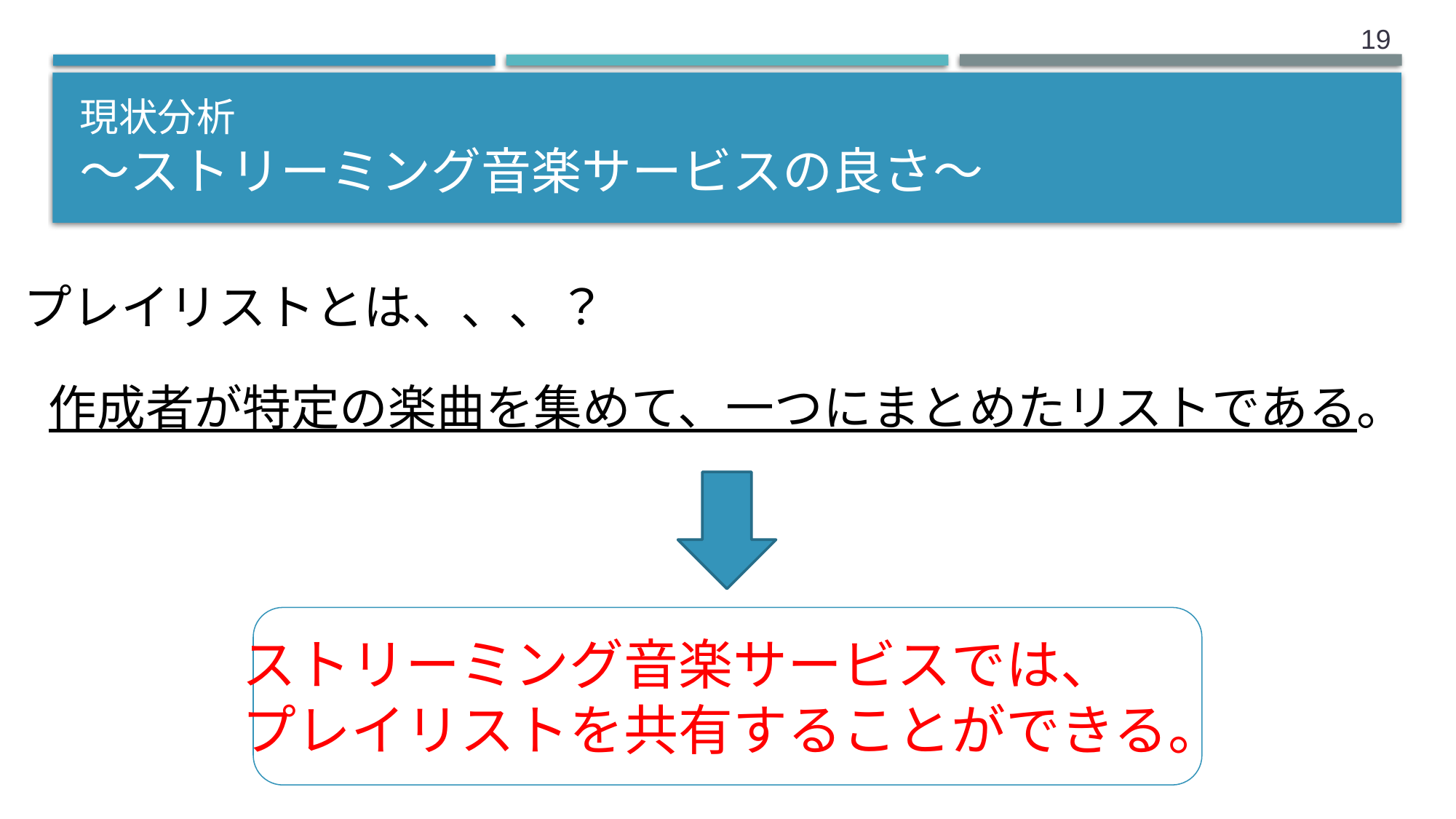

19
# 現状分析 〜ストリーミング音楽サービスの良さ〜
プレイリストとは、、、？
作成者が特定の楽曲を集めて、一つにまとめたリストである。

ストリーミング音楽サービスでは、
プレイリストを共有することができる。